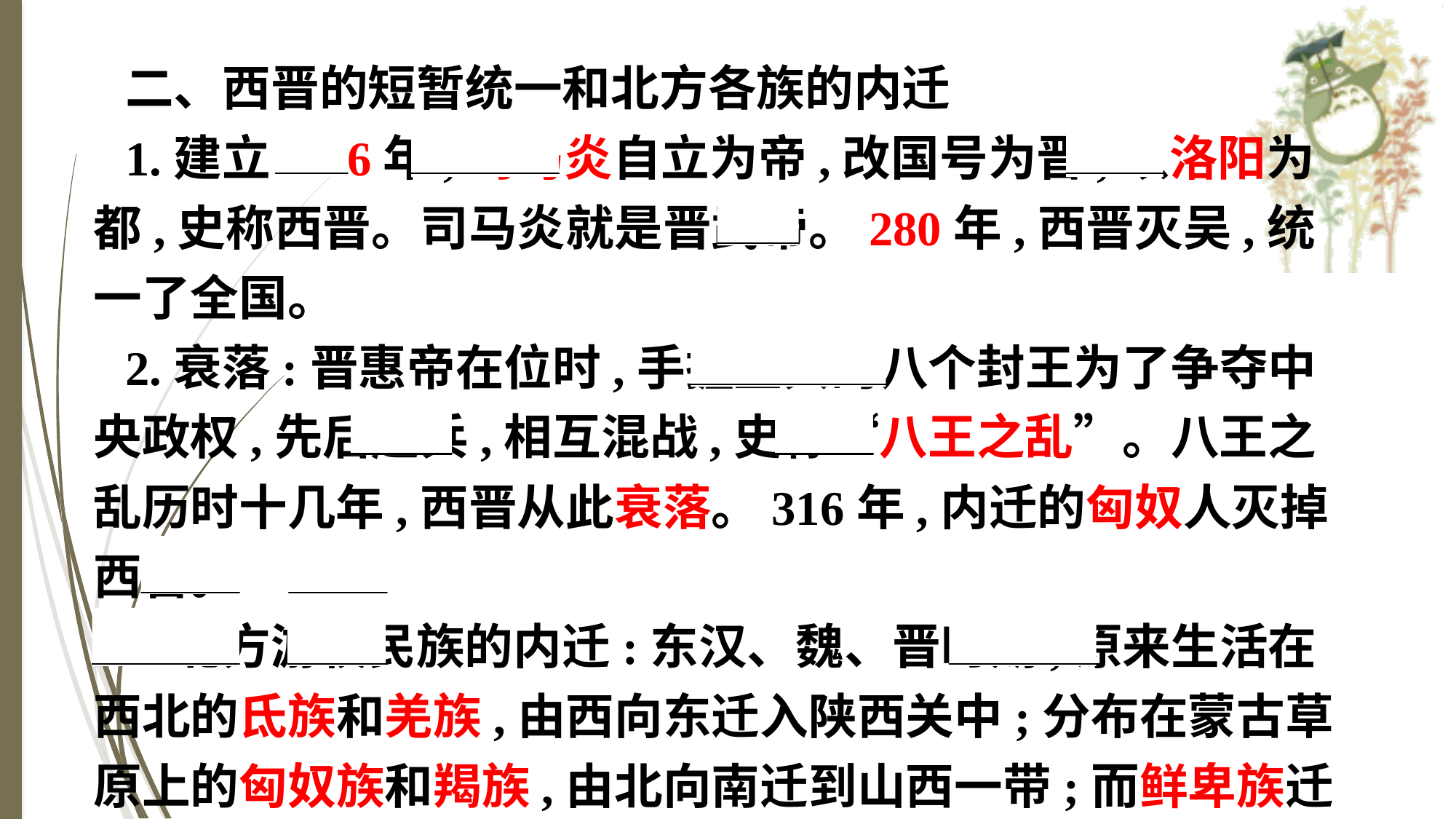

二、西晋的短暂统一和北方各族的内迁
1.建立:266年,司马炎自立为帝,改国号为晋,以洛阳为都,史称西晋。司马炎就是晋武帝。280年,西晋灭吴,统一了全国。
2.衰落:晋惠帝在位时,手握重兵的八个封王为了争夺中央政权,先后起兵,相互混战,史称“八王之乱”。八王之乱历时十几年,西晋从此衰落。316年,内迁的匈奴人灭掉西晋。
3.北方游牧民族的内迁:东汉、魏、晋时期,原来生活在西北的氐族和羌族,由西向东迁入陕西关中;分布在蒙古草原上的匈奴族和羯族,由北向南迁到山西一带;而鲜卑族迁到辽宁、陕西及河套地区。